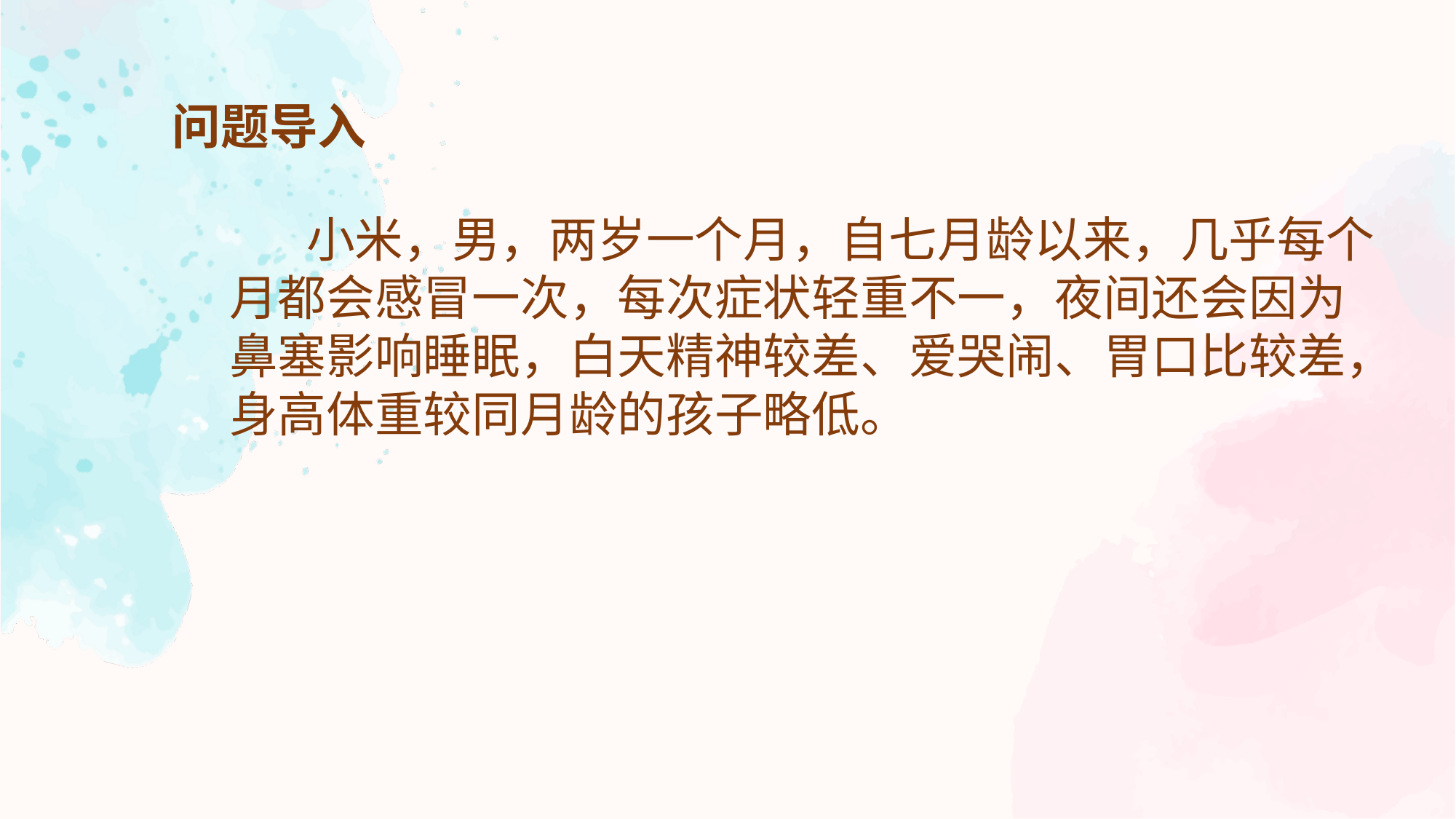

问题导入
      小米，男，两岁一个月，自七月龄以来，几乎每个月都会感冒一次，每次症状轻重不一，夜间还会因为鼻塞影响睡眠，白天精神较差、爱哭闹、胃口比较差，身高体重较同月龄的孩子略低。